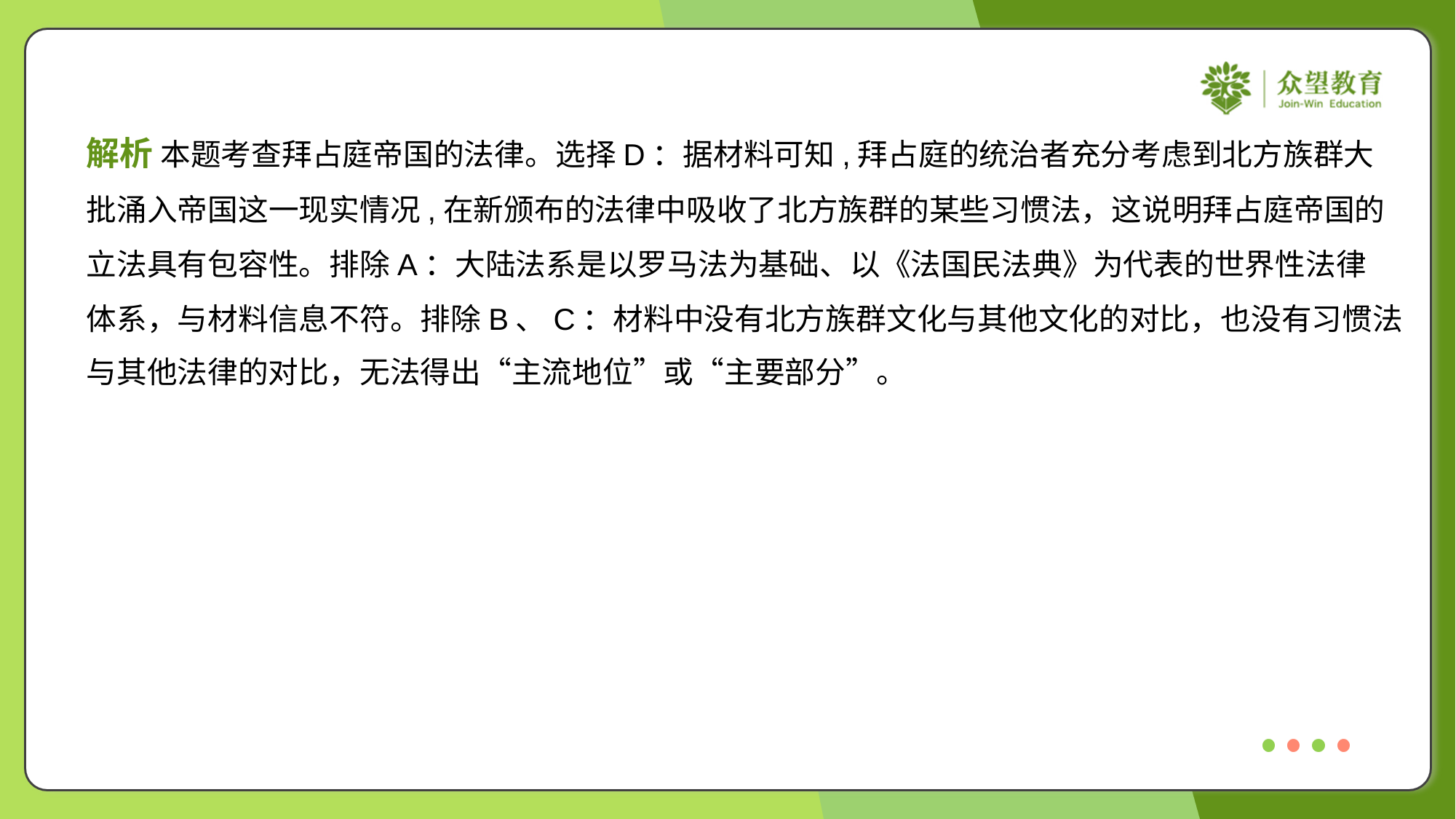

解析 本题考查拜占庭帝国的法律。选择D：据材料可知,拜占庭的统治者充分考虑到北方族群大
批涌入帝国这一现实情况,在新颁布的法律中吸收了北方族群的某些习惯法，这说明拜占庭帝国的
立法具有包容性。排除A：大陆法系是以罗马法为基础、以《法国民法典》为代表的世界性法律
体系，与材料信息不符。排除B、C：材料中没有北方族群文化与其他文化的对比，也没有习惯法
与其他法律的对比，无法得出“主流地位”或“主要部分”。